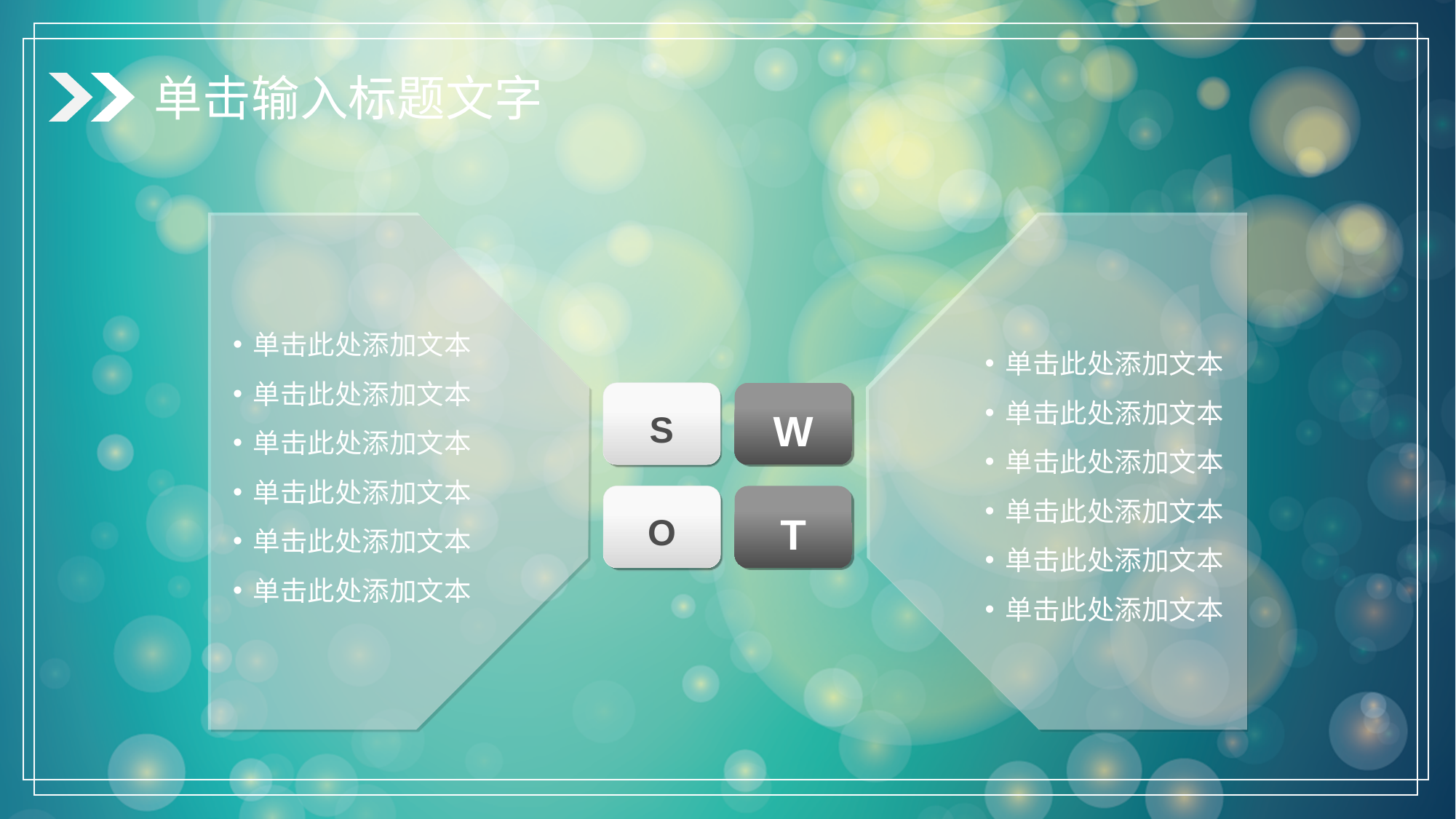

单击输入标题文字

单击此处添加文本
单击此处添加文本
单击此处添加文本
单击此处添加文本
单击此处添加文本
单击此处添加文本

单击此处添加文本
单击此处添加文本
单击此处添加文本
单击此处添加文本
单击此处添加文本
单击此处添加文本

S
W
O
T